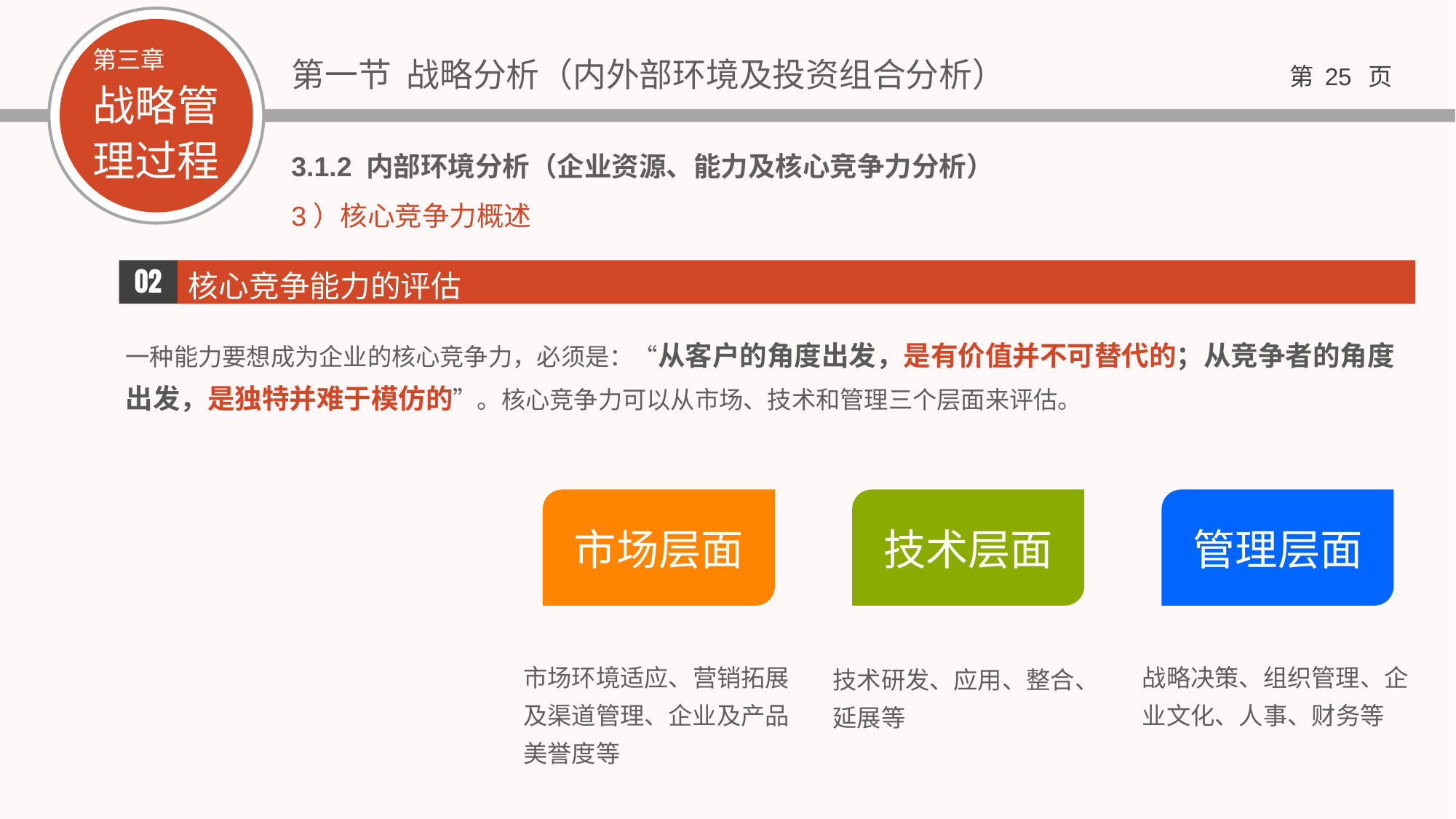

3.1.2 内部环境分析（企业资源、能力及核心竞争力分析）
3）核心竞争力概述
核心竞争能力的评估
02

一种能力要想成为企业的核心竞争力，必须是：“从客户的角度出发，是有价值并不可替代的；从竞争者的角度出发，是独特并难于模仿的”。核心竞争力可以从市场、技术和管理三个层面来评估。

市场层面

技术层面

管理层面
市场环境适应、营销拓展及渠道管理、企业及产品美誉度等
战略决策、组织管理、企业文化、人事、财务等
技术研发、应用、整合、延展等